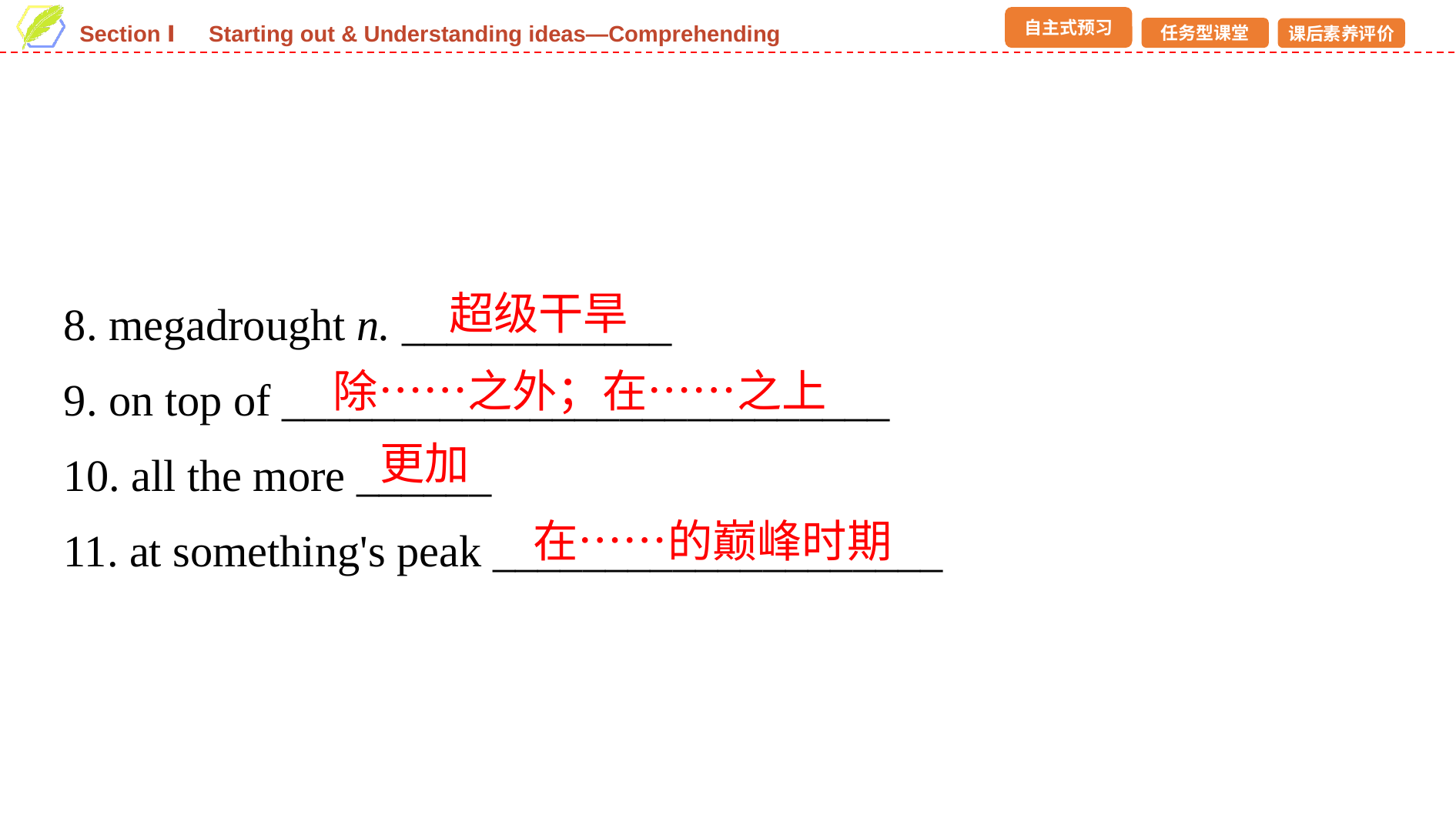

8. megadrought n. ____________
9. on top of ___________________________
10. all the more ______
11. at something's peak ____________________
超级干旱
除……之外；在……之上
更加
在……的巅峰时期